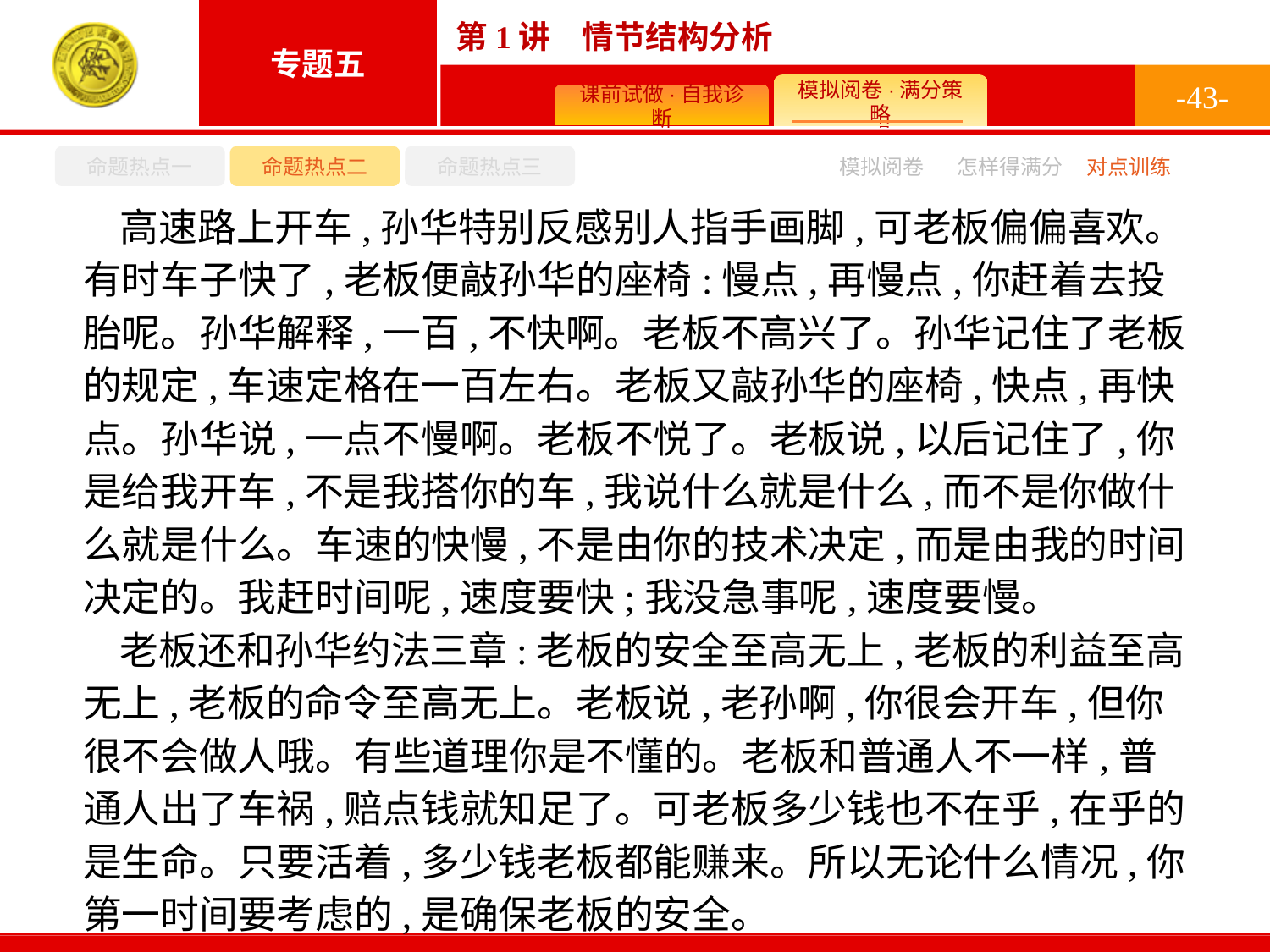

-43-
命题热点一
命题热点二
命题热点三
怎样得满分
模拟阅卷
对点训练
高速路上开车,孙华特别反感别人指手画脚,可老板偏偏喜欢。有时车子快了,老板便敲孙华的座椅:慢点,再慢点,你赶着去投胎呢。孙华解释,一百,不快啊。老板不高兴了。孙华记住了老板的规定,车速定格在一百左右。老板又敲孙华的座椅,快点,再快点。孙华说,一点不慢啊。老板不悦了。老板说,以后记住了,你是给我开车,不是我搭你的车,我说什么就是什么,而不是你做什么就是什么。车速的快慢,不是由你的技术决定,而是由我的时间决定的。我赶时间呢,速度要快;我没急事呢,速度要慢。
老板还和孙华约法三章:老板的安全至高无上,老板的利益至高无上,老板的命令至高无上。老板说,老孙啊,你很会开车,但你很不会做人哦。有些道理你是不懂的。老板和普通人不一样,普通人出了车祸,赔点钱就知足了。可老板多少钱也不在乎,在乎的是生命。只要活着,多少钱老板都能赚来。所以无论什么情况,你第一时间要考虑的,是确保老板的安全。